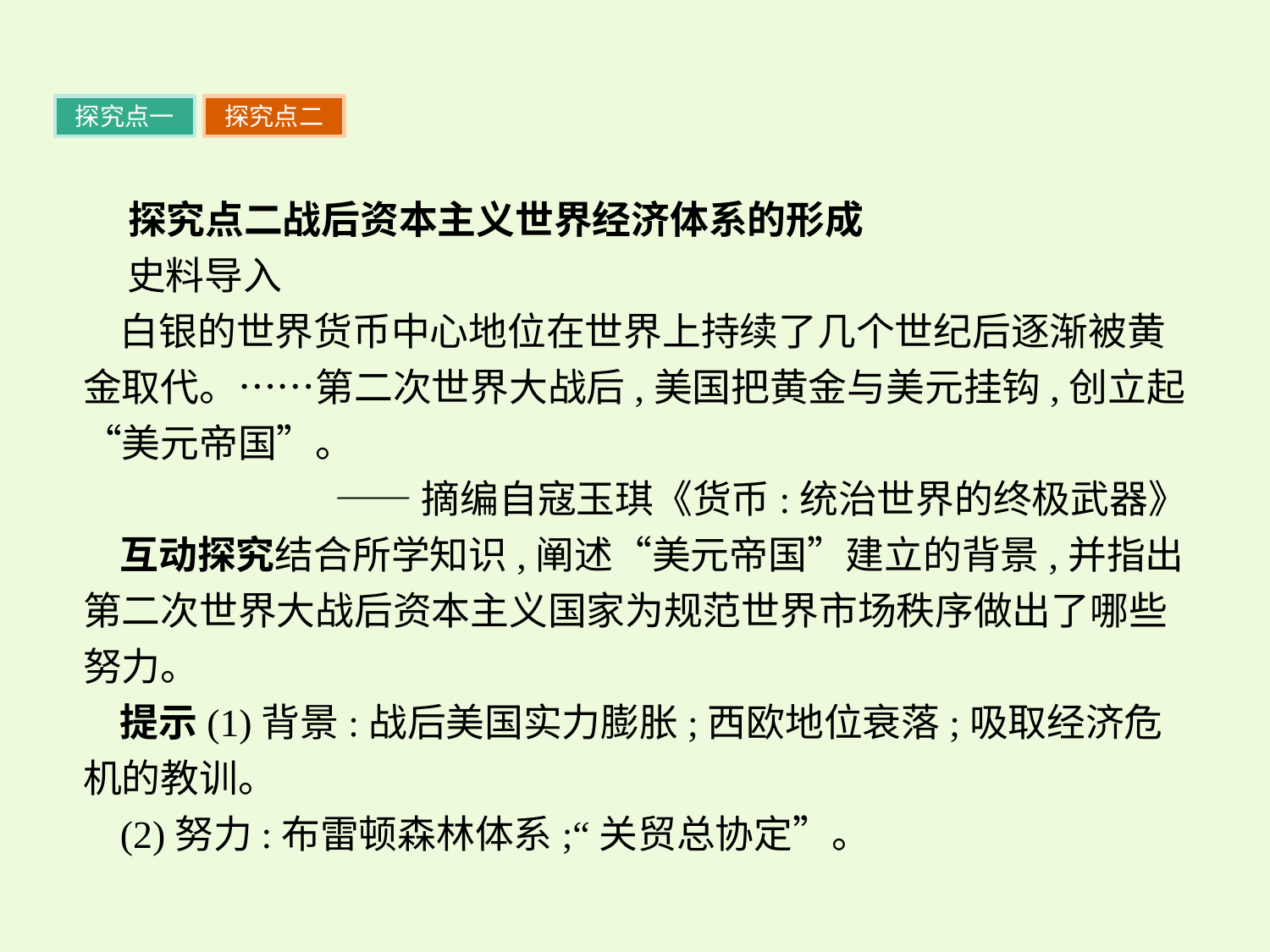

探究点一
探究点二
    探究点二战后资本主义世界经济体系的形成
    史料导入
白银的世界货币中心地位在世界上持续了几个世纪后逐渐被黄金取代。……第二次世界大战后,美国把黄金与美元挂钩,创立起“美元帝国”。
——摘编自寇玉琪《货币:统治世界的终极武器》
互动探究结合所学知识,阐述“美元帝国”建立的背景,并指出第二次世界大战后资本主义国家为规范世界市场秩序做出了哪些努力。
提示(1)背景:战后美国实力膨胀;西欧地位衰落;吸取经济危机的教训。
(2)努力:布雷顿森林体系;“关贸总协定”。